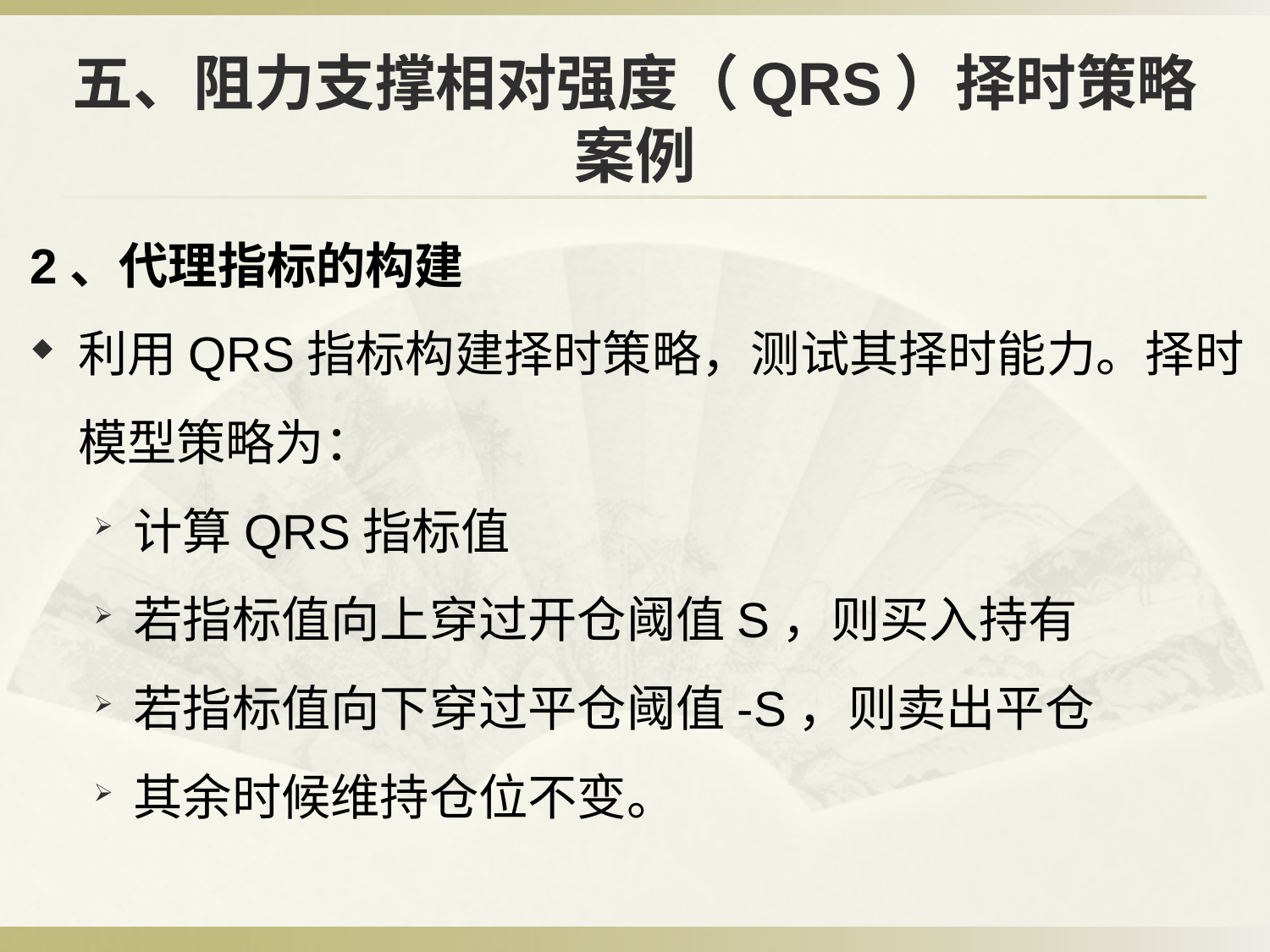

# 五、阻力支撑相对强度（QRS）择时策略案例
2、代理指标的构建
利用QRS指标构建择时策略，测试其择时能力。择时模型策略为：
计算QRS指标值
若指标值向上穿过开仓阈值S，则买入持有
若指标值向下穿过平仓阈值-S，则卖出平仓
其余时候维持仓位不变。